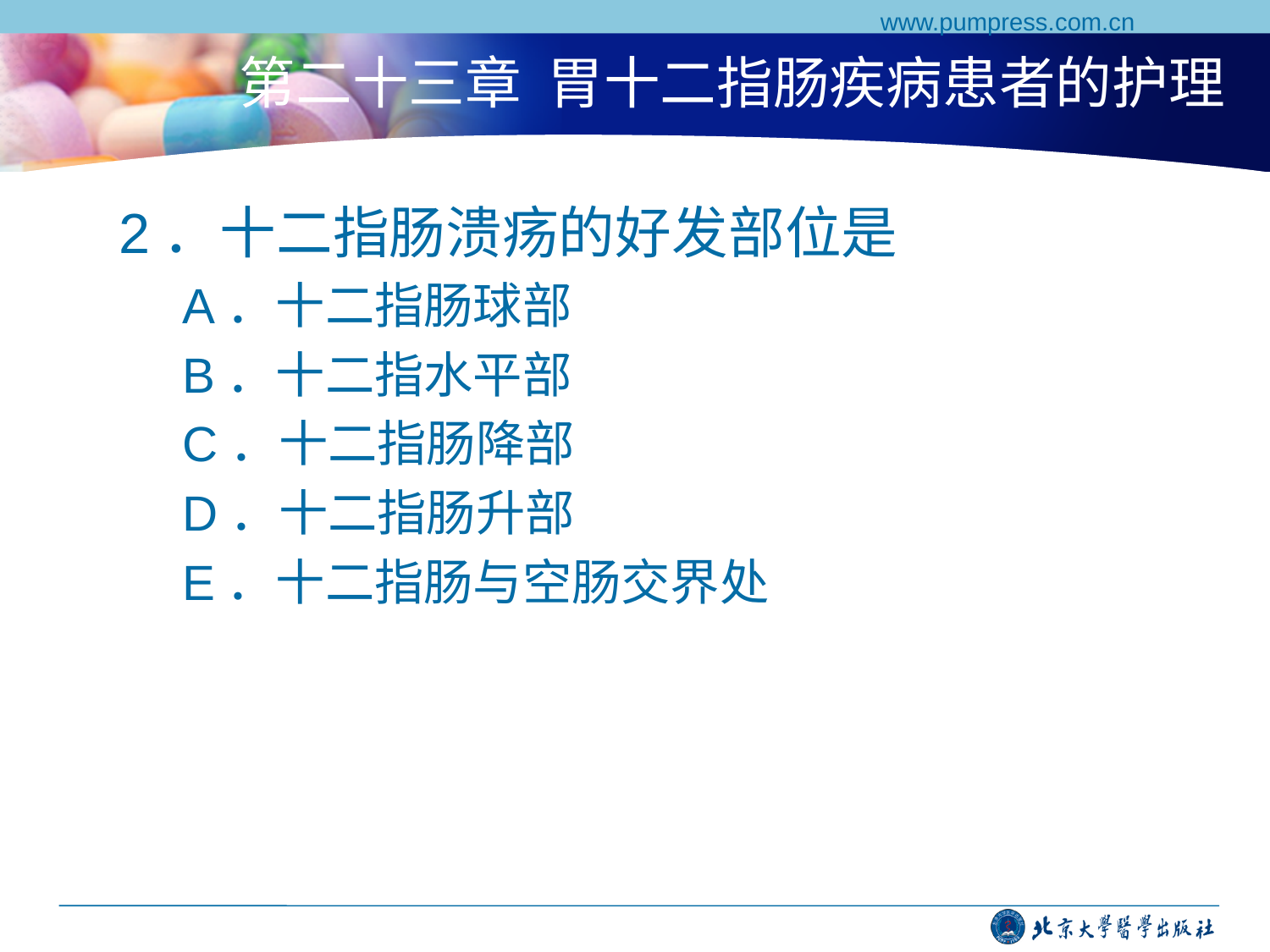

www.pumpress.com.cn
# 第二十三章  胃十二指肠疾病患者的护理
2．十二指肠溃疡的好发部位是
A．十二指肠球部
B．十二指水平部
C．十二指肠降部
D．十二指肠升部
E．十二指肠与空肠交界处